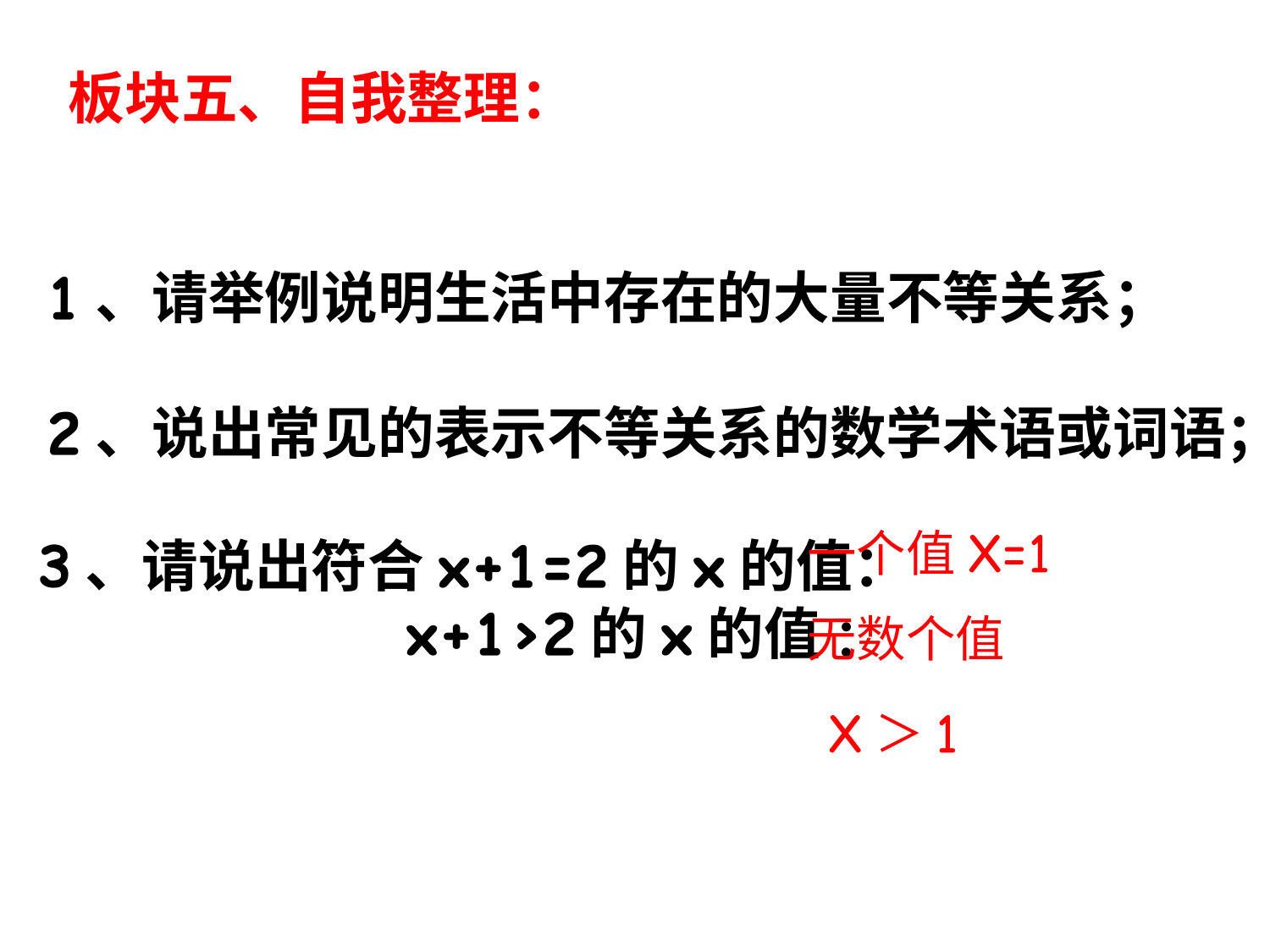

板块五、自我整理：

1、请举例说明生活中存在的大量不等关系；

2、说出常见的表示不等关系的数学术语或词语；

3、请说出符合x+1=2的x的值：
               x+1>2的x的值:
一个值X=1
无数个值
X＞1